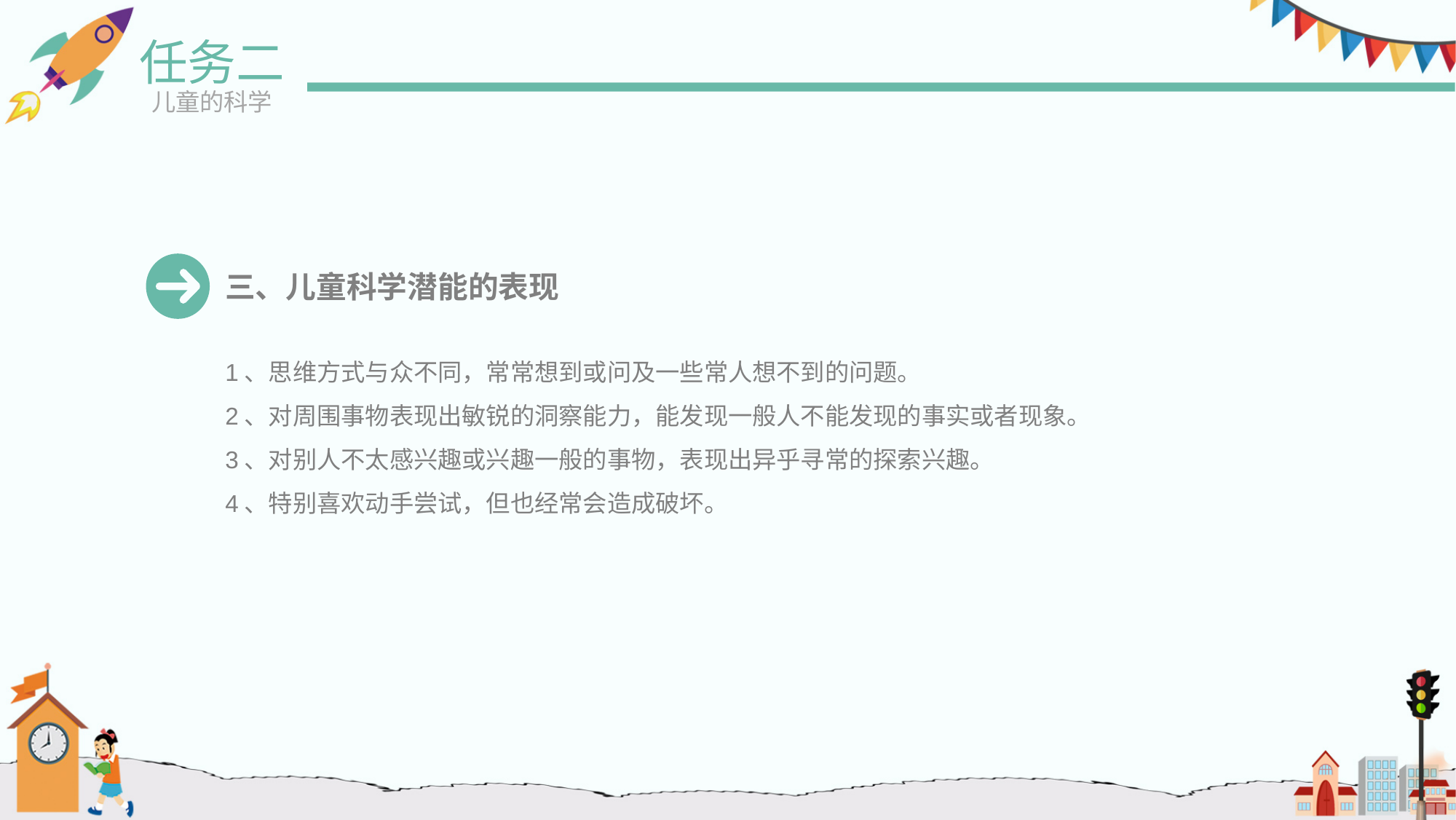

任务二

儿童的科学

三、儿童科学潜能的表现
1、思维方式与众不同，常常想到或问及一些常人想不到的问题。
2、对周围事物表现出敏锐的洞察能力，能发现一般人不能发现的事实或者现象。
3、对别人不太感兴趣或兴趣一般的事物，表现出异乎寻常的探索兴趣。
4、特别喜欢动手尝试，但也经常会造成破坏。